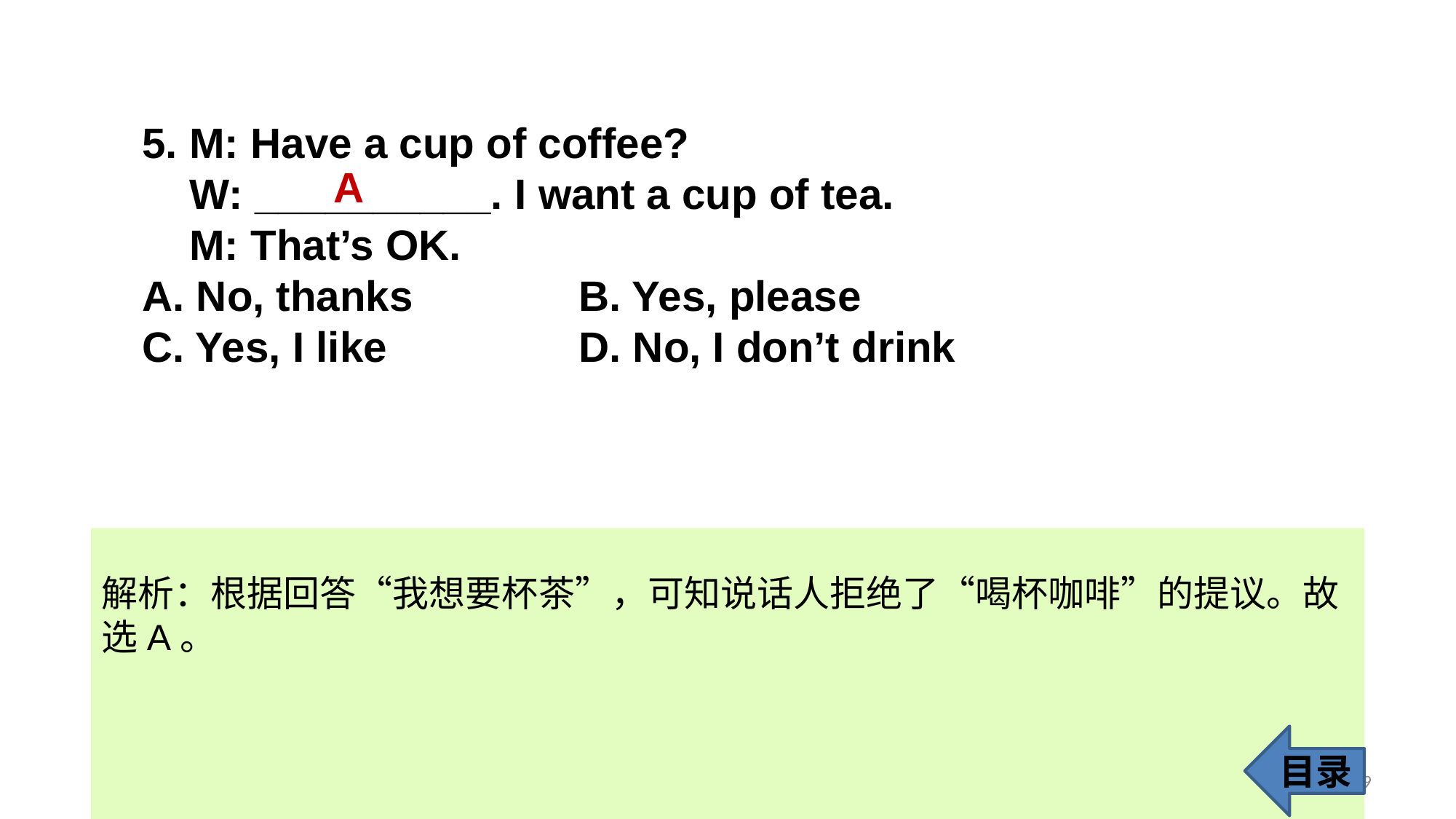

5. M: Have a cup of coffee?
    W: __________. I want a cup of tea.
    M: That’s OK.
A. No, thanks 		B. Yes, please
C. Yes, I like 		D. No, I don’t drink
A

解析：根据回答“我想要杯茶”，可知说话人拒绝了“喝杯咖啡”的提议。故
选A。
目录
9